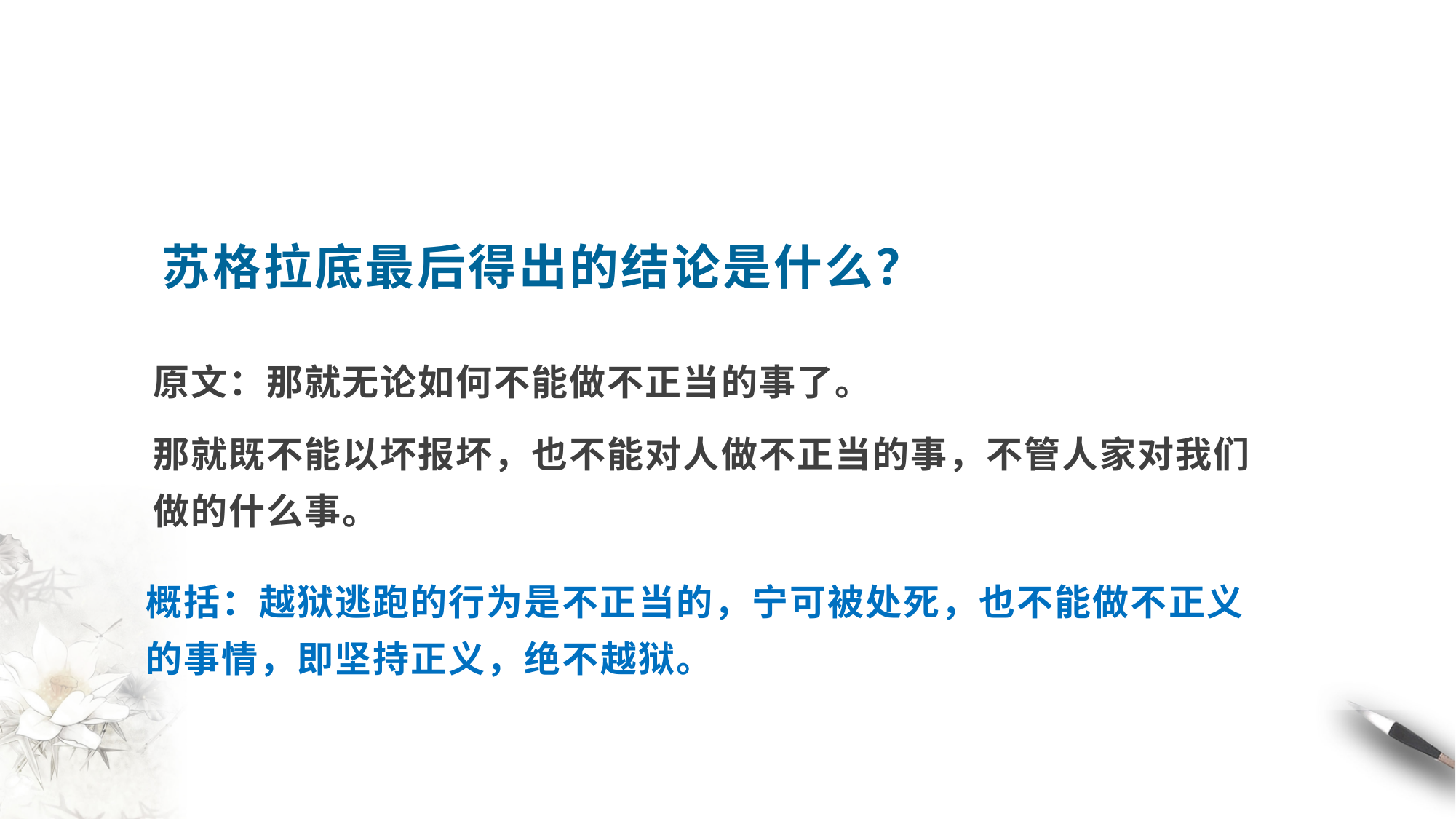

苏格拉底最后得出的结论是什么？
原文：那就无论如何不能做不正当的事了。
那就既不能以坏报坏，也不能对人做不正当的事，不管人家对我们做的什么事。
概括：越狱逃跑的行为是不正当的，宁可被处死，也不能做不正义的事情，即坚持正义，绝不越狱。